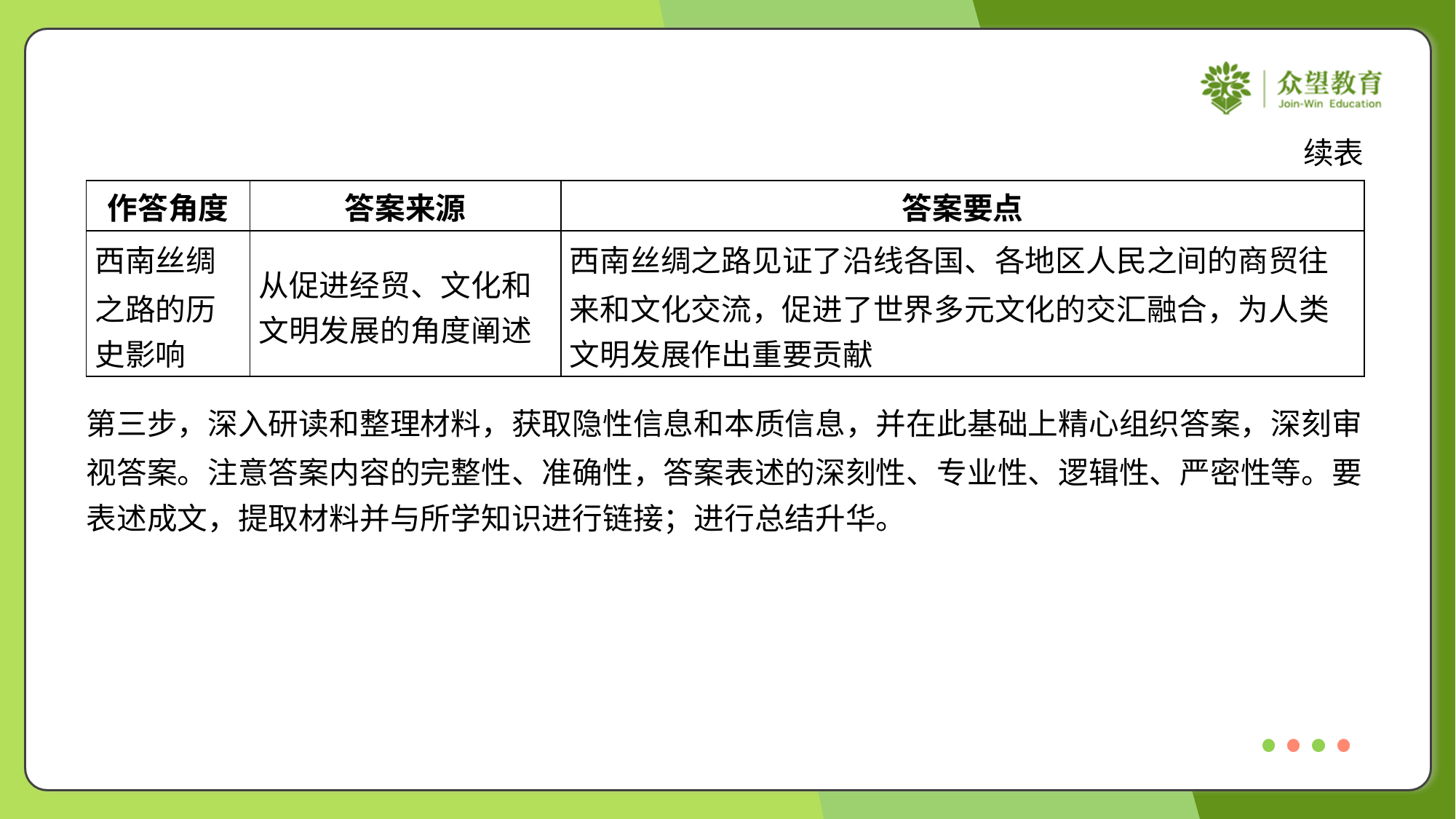

续表
| 作答角度 | 答案来源 | 答案要点 |
| --- | --- | --- |
| 西南丝绸 之路的历 史影响 | 从促进经贸、文化和 文明发展的角度阐述 | 西南丝绸之路见证了沿线各国、各地区人民之间的商贸往 来和文化交流，促进了世界多元文化的交汇融合，为人类 文明发展作出重要贡献 |
第三步，深入研读和整理材料，获取隐性信息和本质信息，并在此基础上精心组织答案，深刻审
视答案。注意答案内容的完整性、准确性，答案表述的深刻性、专业性、逻辑性、严密性等。要
表述成文，提取材料并与所学知识进行链接；进行总结升华。